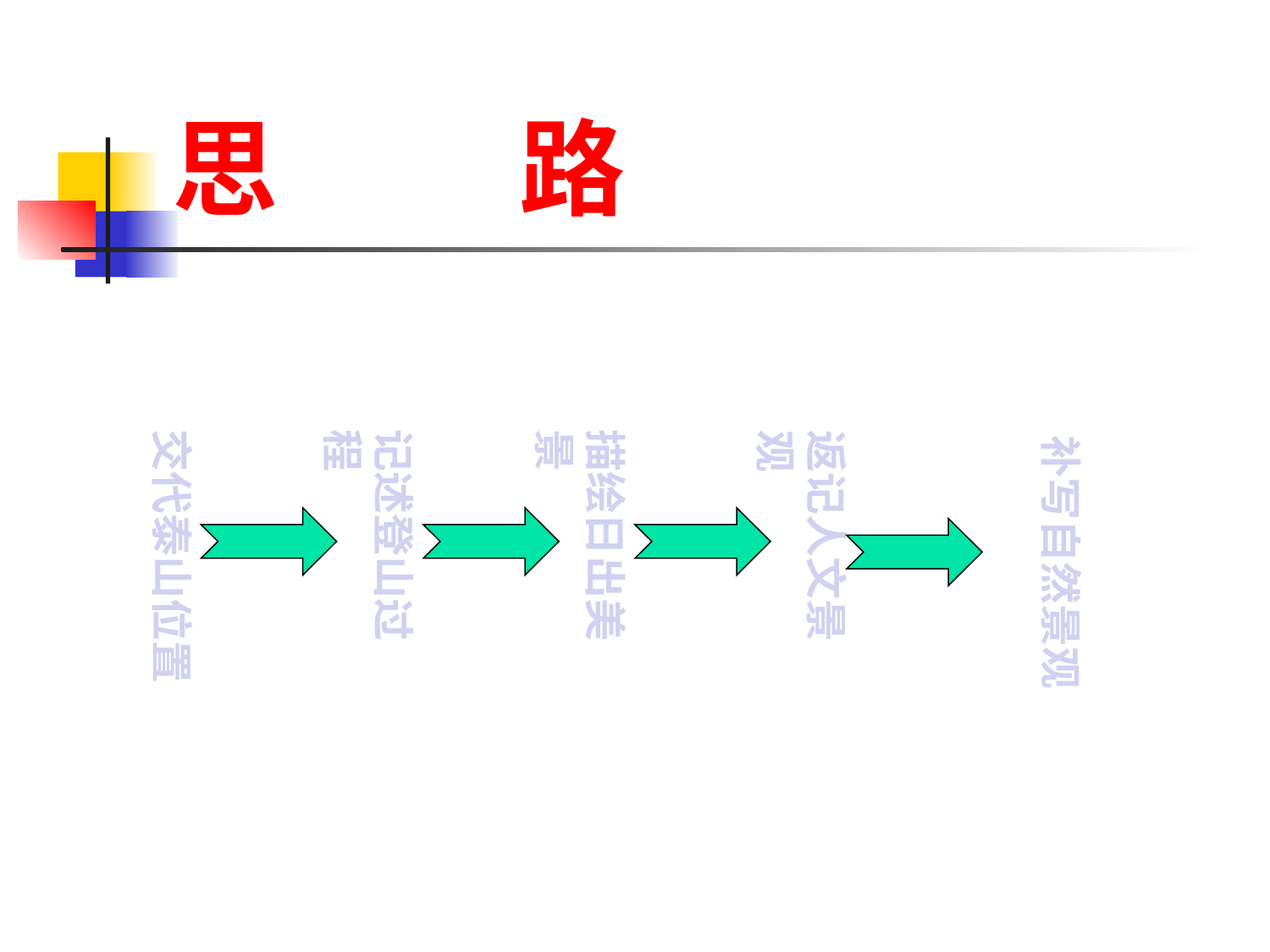

# 思          路
交代泰山位置
记述登山过程
描绘日出美景
返记人文景观
补写自然景观